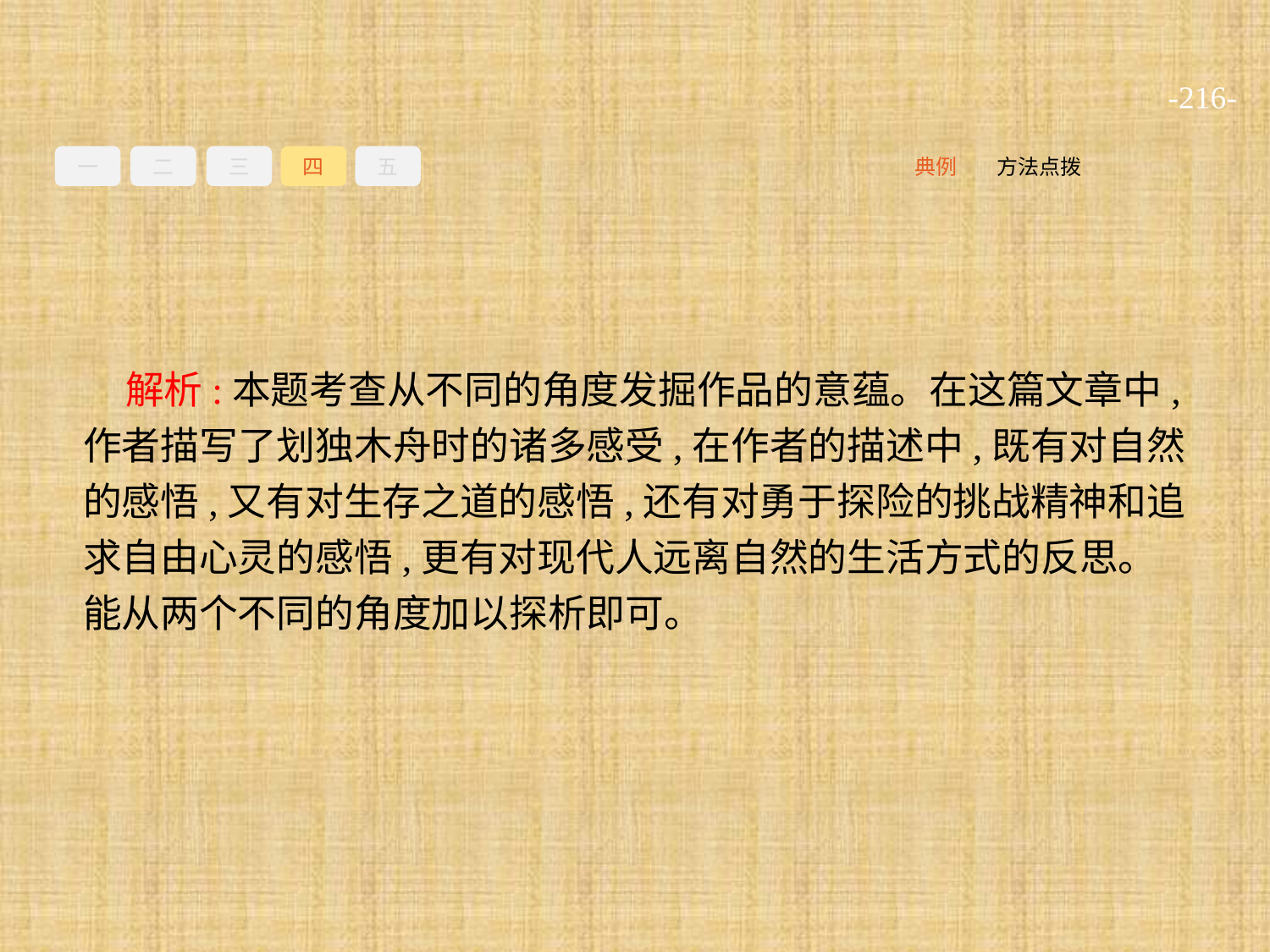

-216-
一
二
三
四
五
方法点拨
典例
解析:本题考查从不同的角度发掘作品的意蕴。在这篇文章中,作者描写了划独木舟时的诸多感受,在作者的描述中,既有对自然的感悟,又有对生存之道的感悟,还有对勇于探险的挑战精神和追求自由心灵的感悟,更有对现代人远离自然的生活方式的反思。能从两个不同的角度加以探析即可。